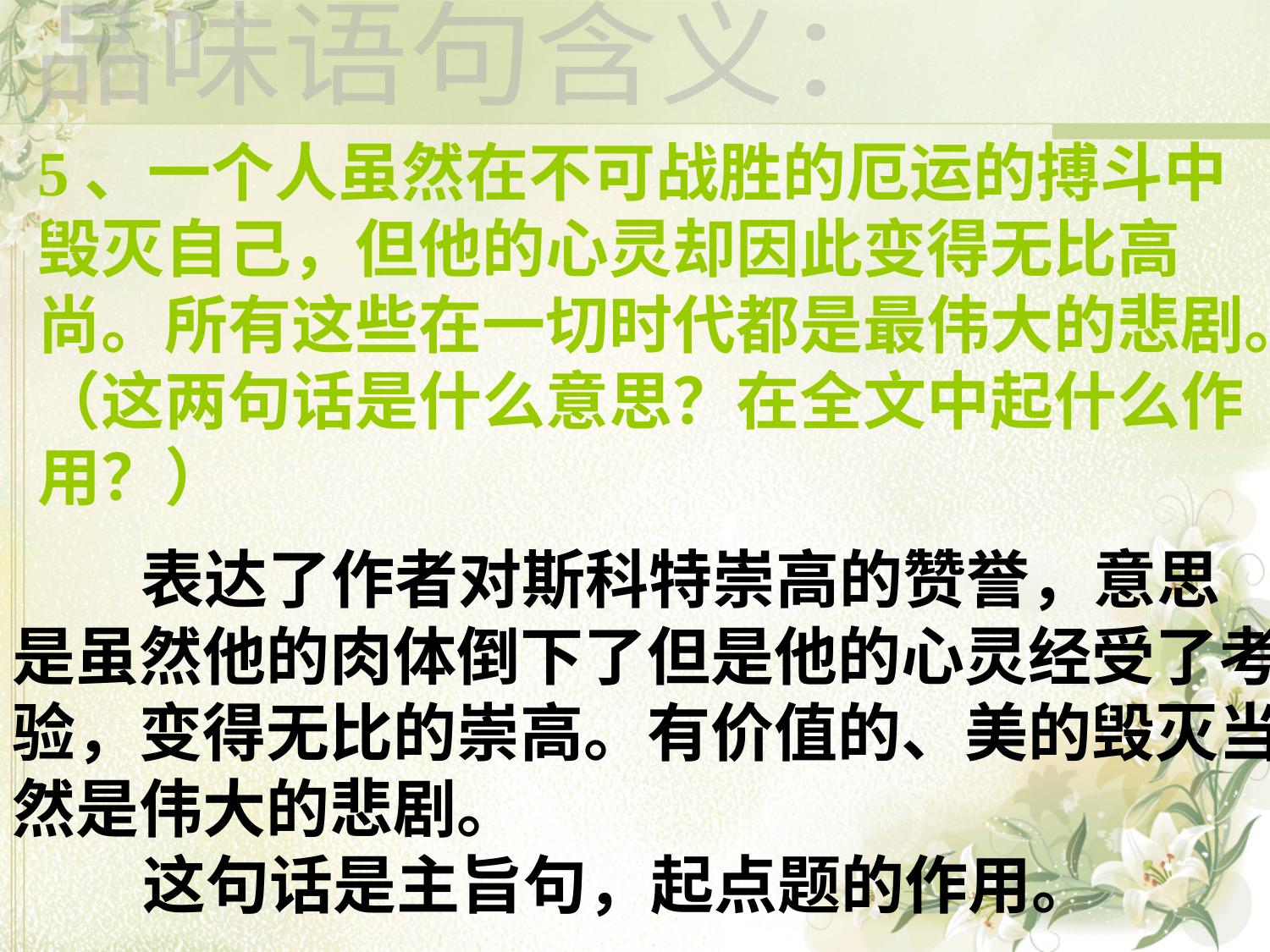

品味语句含义：
5、一个人虽然在不可战胜的厄运的搏斗中
毁灭自己，但他的心灵却因此变得无比高
尚。所有这些在一切时代都是最伟大的悲剧。
（这两句话是什么意思？在全文中起什么作用？）
       表达了作者对斯科特崇高的赞誉，意思是虽然他的肉体倒下了但是他的心灵经受了考验，变得无比的崇高。有价值的、美的毁灭当然是伟大的悲剧。
        这句话是主旨句，起点题的作用。